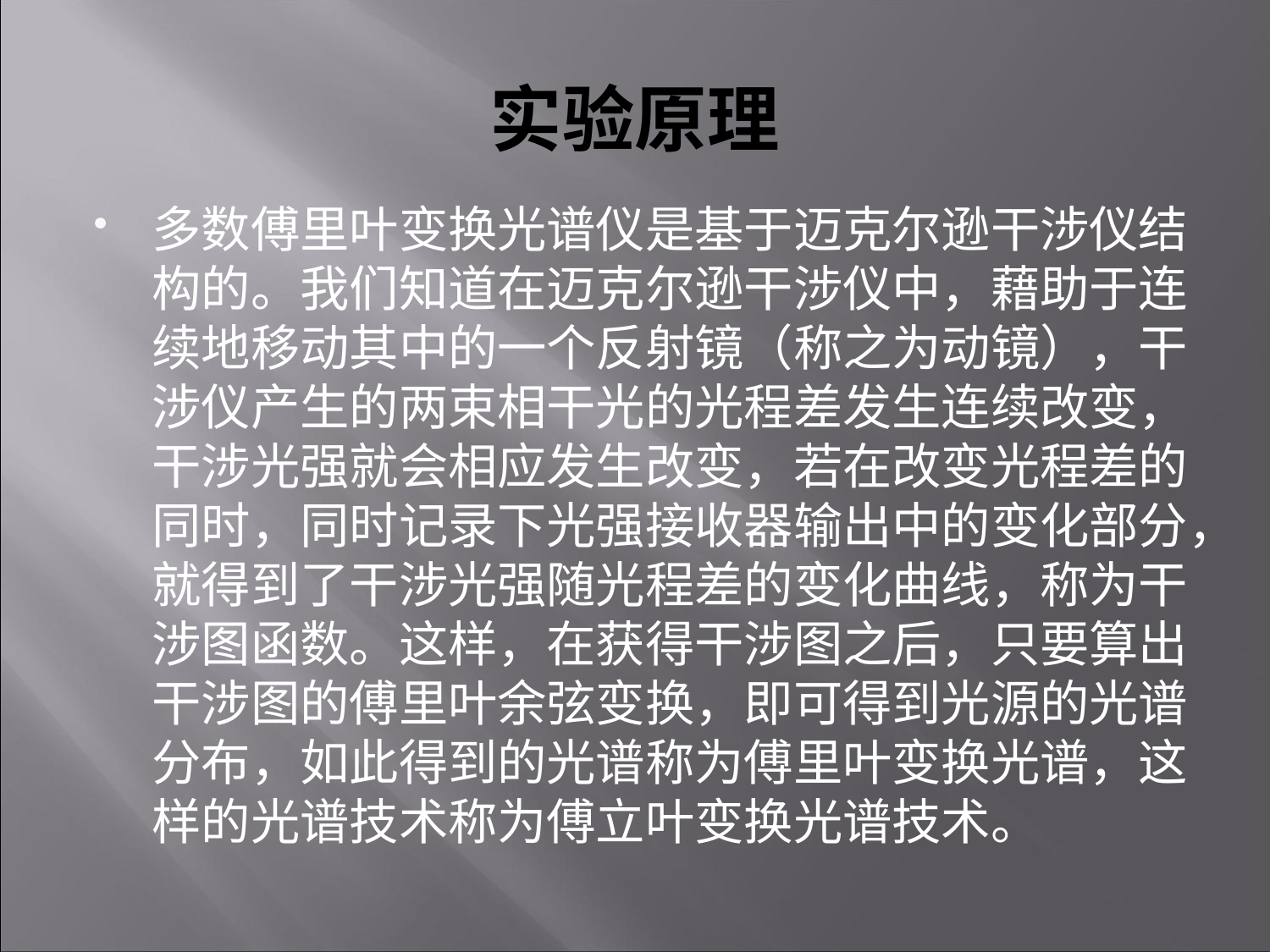

# 实验原理
多数傅里叶变换光谱仪是基于迈克尔逊干涉仪结构的。我们知道在迈克尔逊干涉仪中，藉助于连续地移动其中的一个反射镜（称之为动镜），干涉仪产生的两束相干光的光程差发生连续改变，干涉光强就会相应发生改变，若在改变光程差的同时，同时记录下光强接收器输出中的变化部分，就得到了干涉光强随光程差的变化曲线，称为干涉图函数。这样，在获得干涉图之后，只要算出干涉图的傅里叶余弦变换，即可得到光源的光谱分布，如此得到的光谱称为傅里叶变换光谱，这样的光谱技术称为傅立叶变换光谱技术。